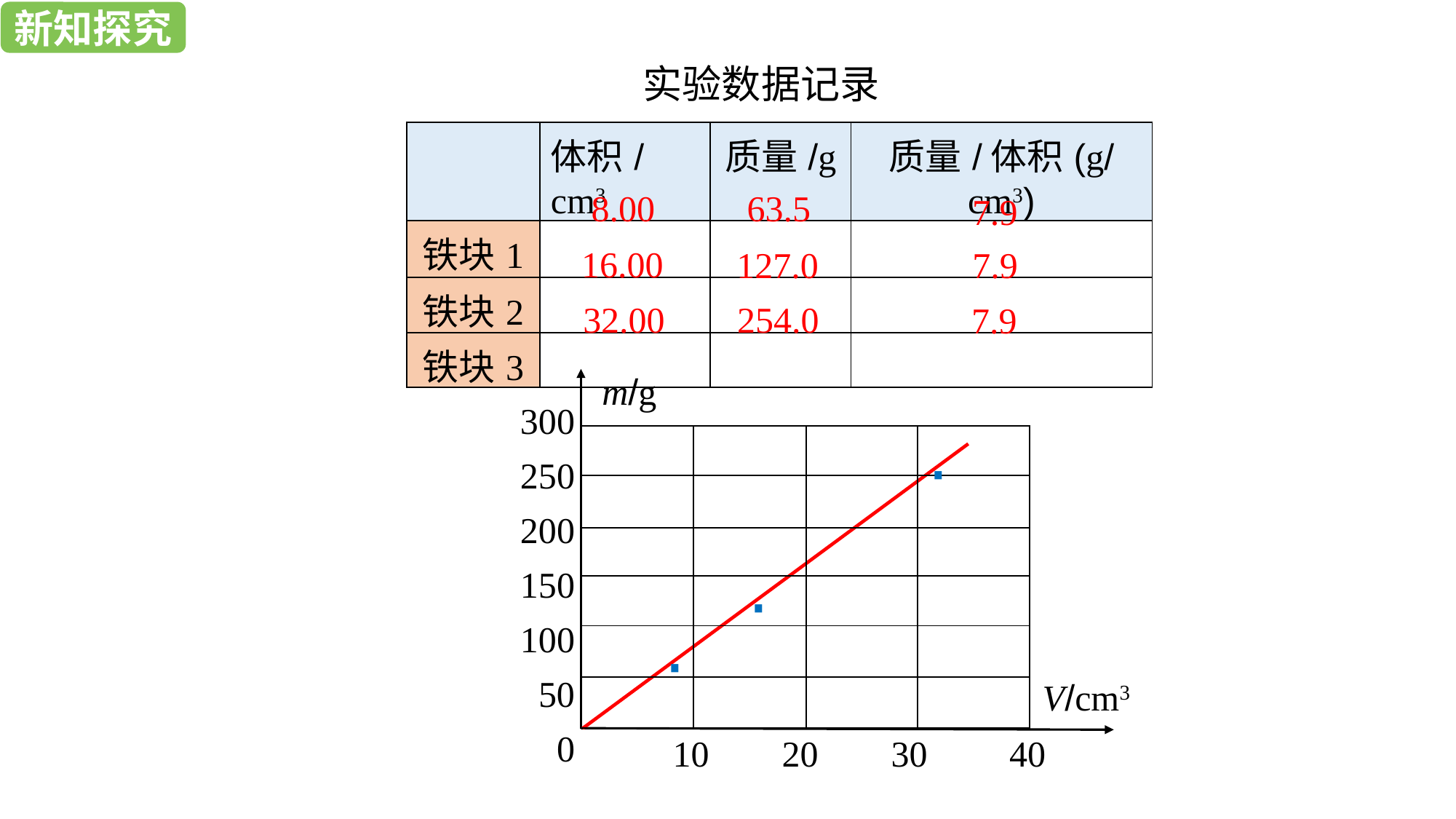

新知探究
新知探究
实验数据记录
|  | 体积/cm3 | 质量/g | 质量/体积(g/cm3) |
| --- | --- | --- | --- |
| 铁块1 |  |  |  |
| 铁块2 |  |  |  |
| 铁块3 |  |  |  |
8.00
63.5
7.9
16.00
7.9
127.0
254.0
32.00
7.9
m/g
V/cm3
300
250
200
150
100
50
0
·
|  |  |  |  |
| --- | --- | --- | --- |
|  |  |  |  |
|  |  |  |  |
|  |  |  |  |
|  |  |  |  |
|  |  |  |  |
·
·
10        20        30         40